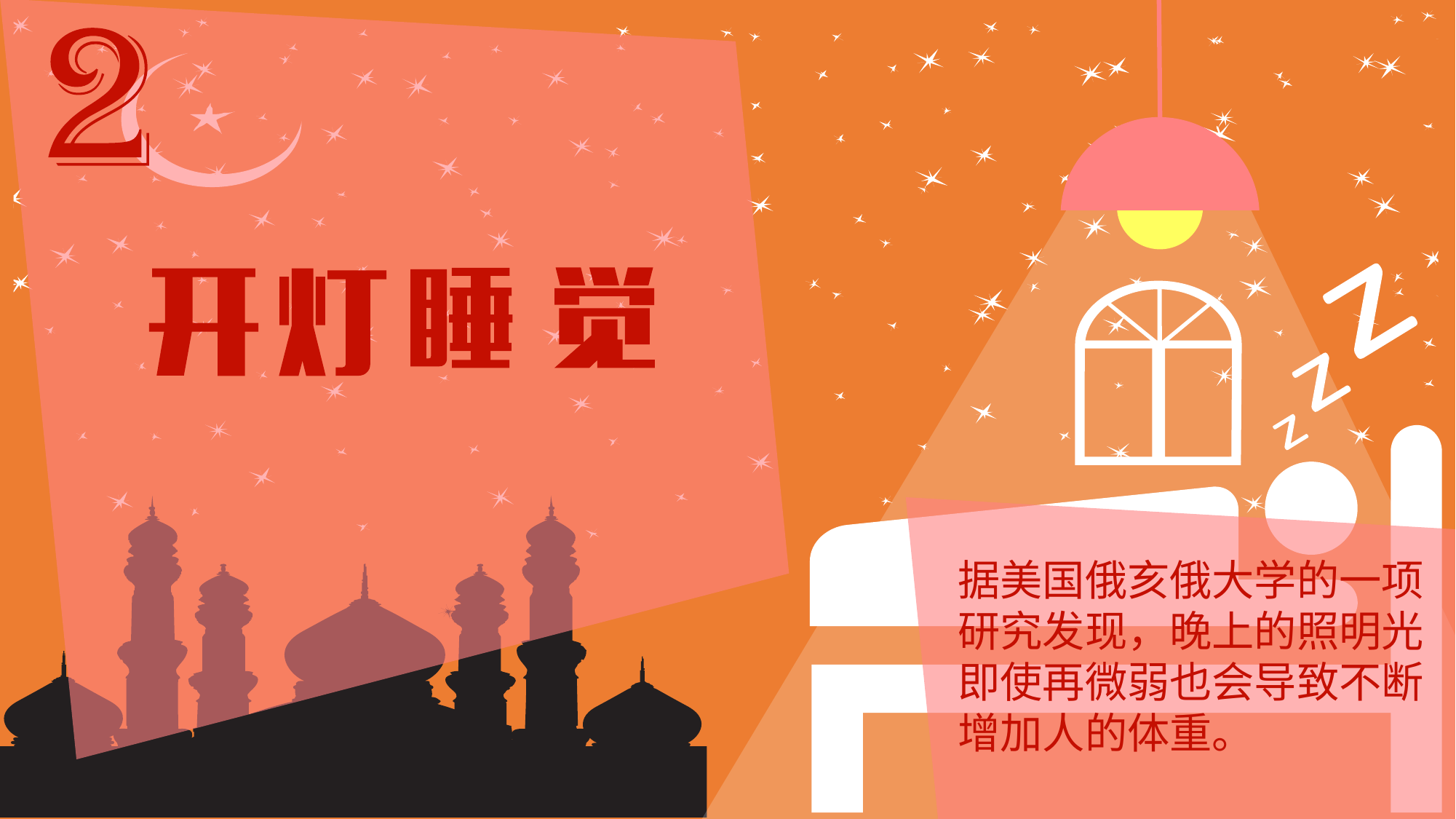

据美国俄亥俄大学的一项研究发现，晚上的照明光即使再微弱也会导致不断增加人的体重。